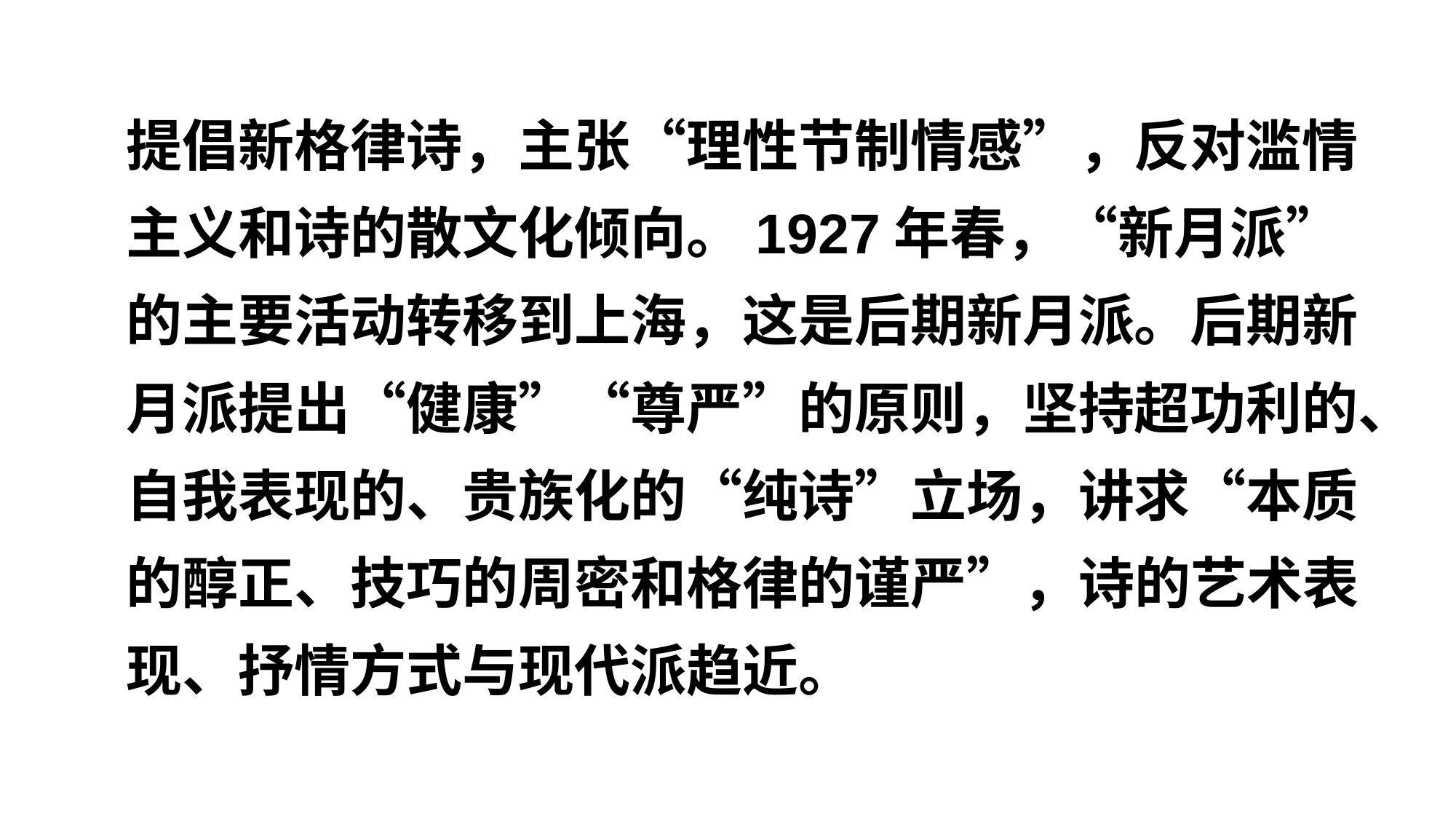

提倡新格律诗，主张“理性节制情感”，反对滥情主义和诗的散文化倾向。1927年春，“新月派”的主要活动转移到上海，这是后期新月派。后期新月派提出“健康”“尊严”的原则，坚持超功利的、自我表现的、贵族化的“纯诗”立场，讲求“本质的醇正、技巧的周密和格律的谨严”，诗的艺术表现、抒情方式与现代派趋近。